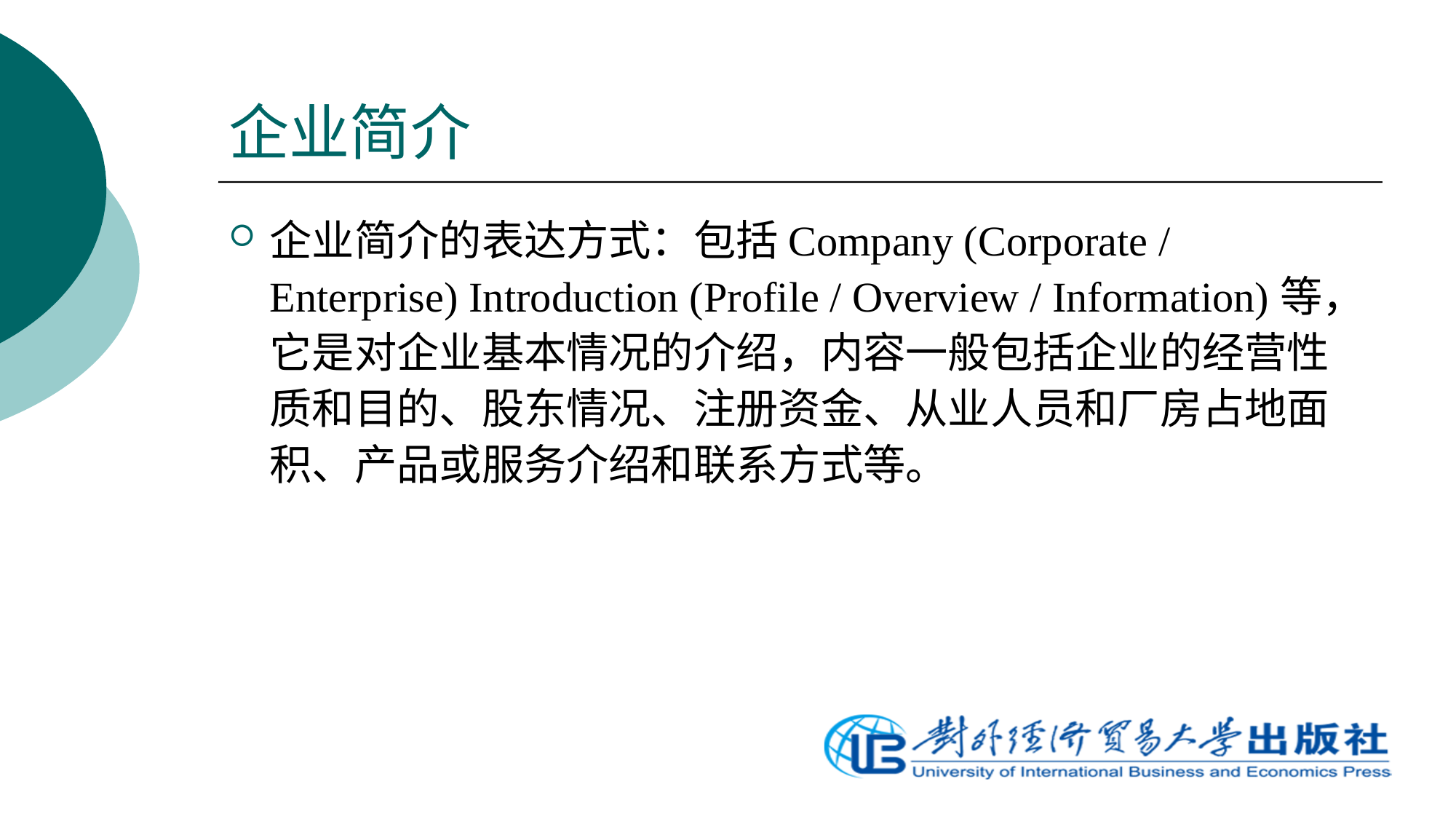

# 企业简介
企业简介的表达方式：包括Company (Corporate / Enterprise) Introduction (Profile / Overview / Information)等，它是对企业基本情况的介绍，内容一般包括企业的经营性质和目的、股东情况、注册资金、从业人员和厂房占地面积、产品或服务介绍和联系方式等。